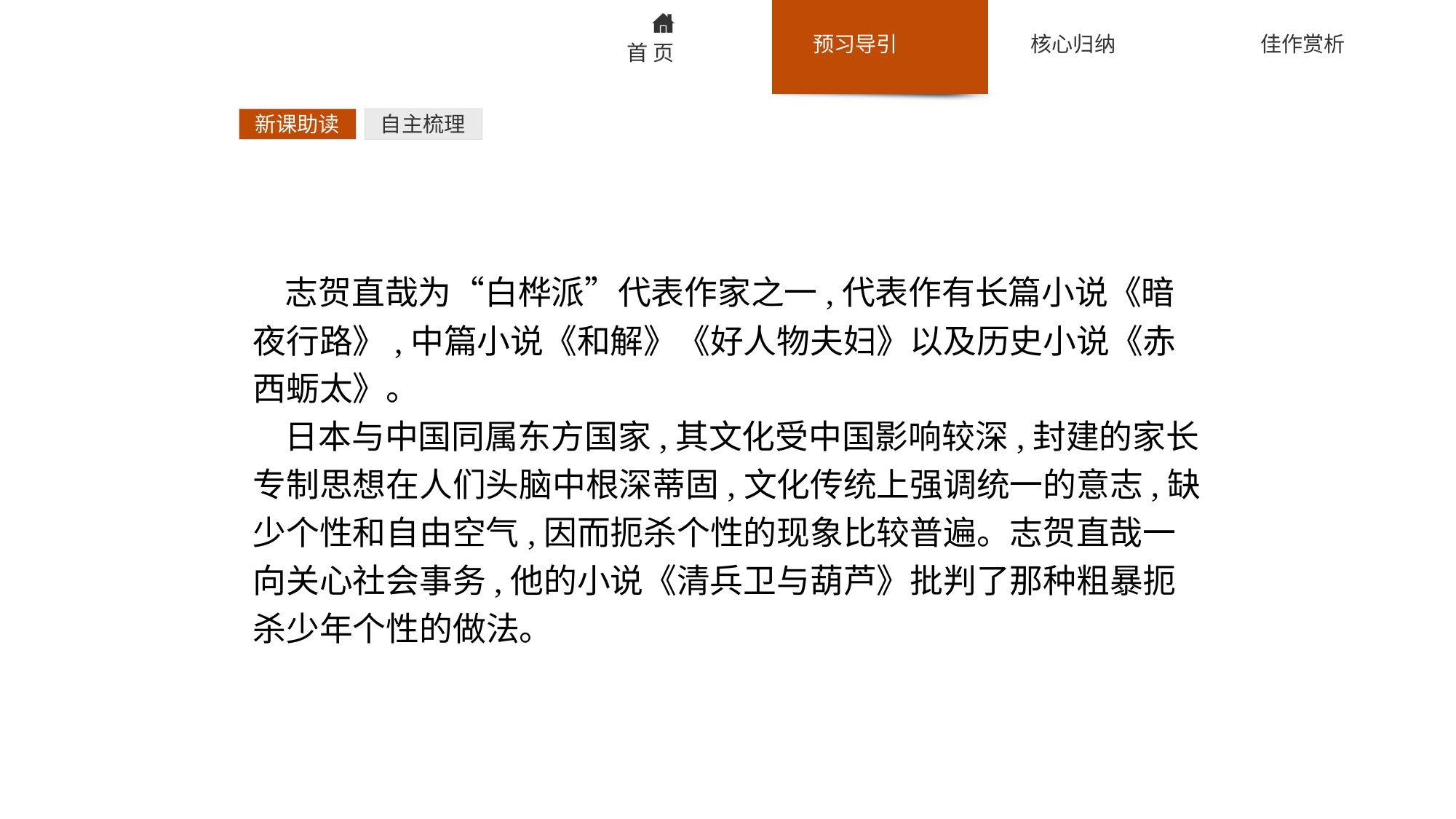

新课助读
自主梳理
志贺直哉为“白桦派”代表作家之一,代表作有长篇小说《暗夜行路》,中篇小说《和解》《好人物夫妇》以及历史小说《赤西蛎太》。
日本与中国同属东方国家,其文化受中国影响较深,封建的家长专制思想在人们头脑中根深蒂固,文化传统上强调统一的意志,缺少个性和自由空气,因而扼杀个性的现象比较普遍。志贺直哉一向关心社会事务,他的小说《清兵卫与葫芦》批判了那种粗暴扼杀少年个性的做法。